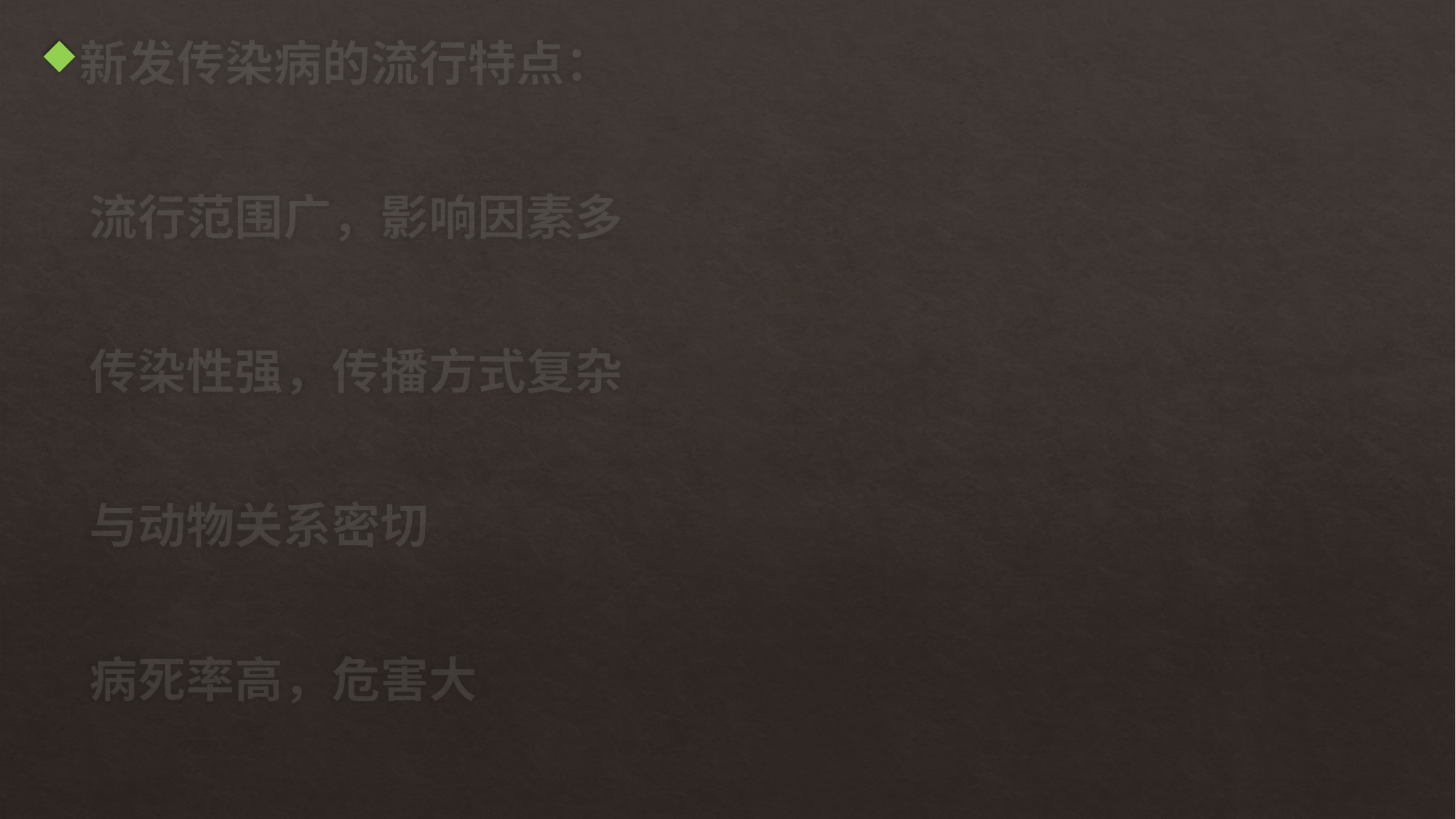

新发传染病的流行特点：

　流行范围广，影响因素多

　传染性强，传播方式复杂

　与动物关系密切

　病死率高，危害大